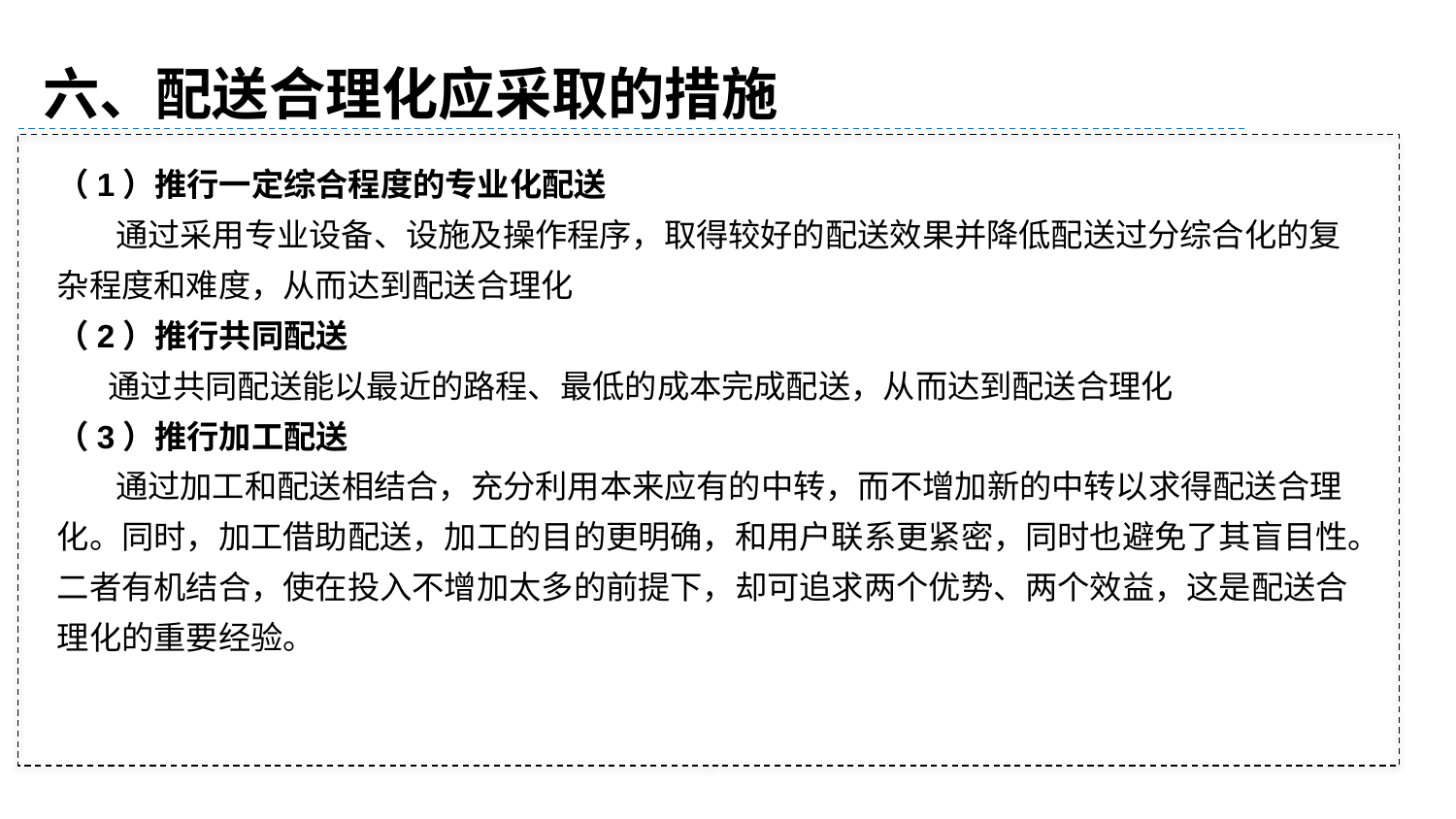

六、配送合理化应采取的措施

（1）推行一定综合程度的专业化配送
       通过采用专业设备、设施及操作程序，取得较好的配送效果并降低配送过分综合化的复杂程度和难度，从而达到配送合理化
（2）推行共同配送
      通过共同配送能以最近的路程、最低的成本完成配送，从而达到配送合理化
（3）推行加工配送
       通过加工和配送相结合，充分利用本来应有的中转，而不增加新的中转以求得配送合理化。同时，加工借助配送，加工的目的更明确，和用户联系更紧密，同时也避免了其盲目性。二者有机结合，使在投入不增加太多的前提下，却可追求两个优势、两个效益，这是配送合理化的重要经验。